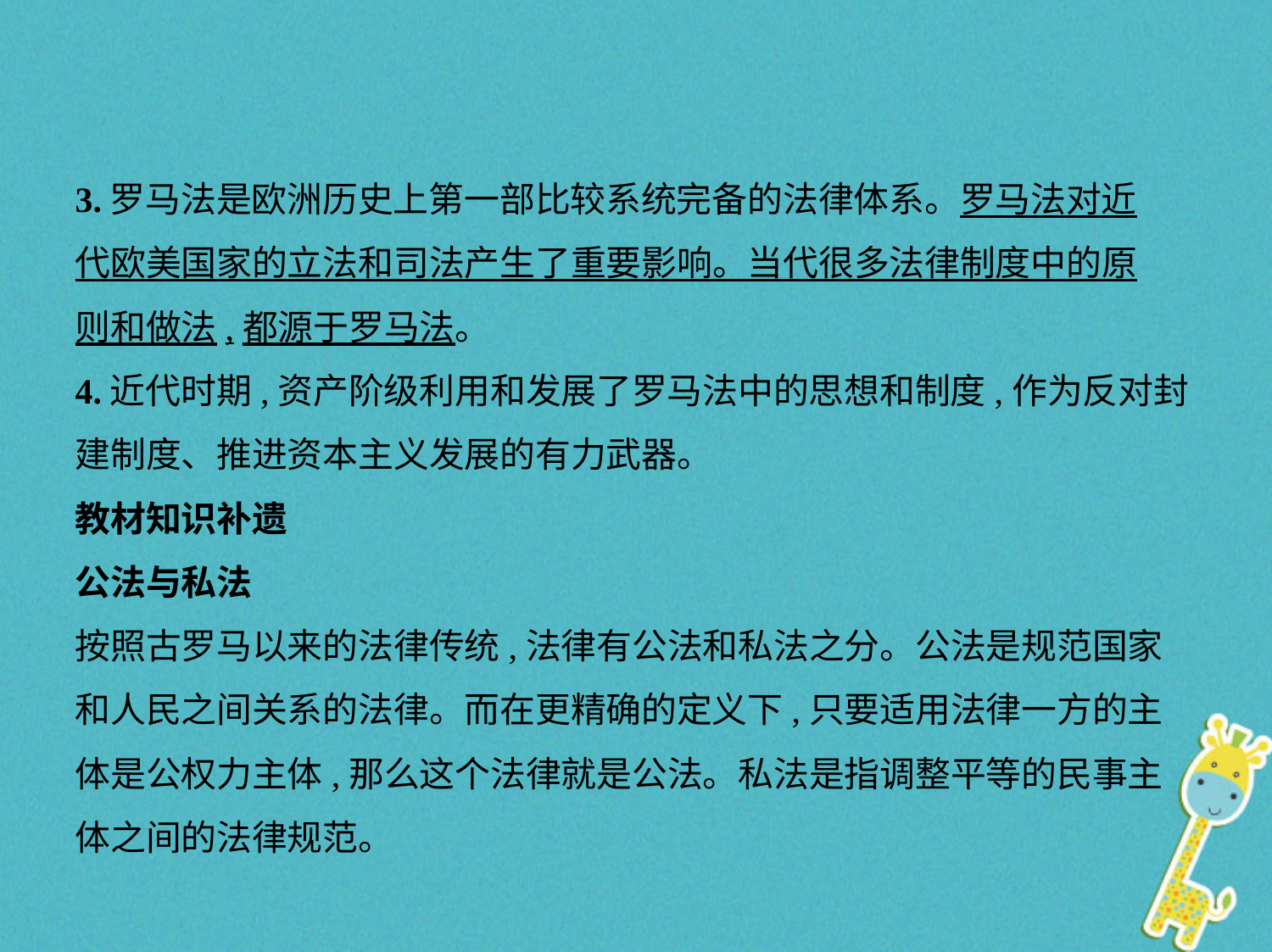

3.罗马法是欧洲历史上第一部比较系统完备的法律体系。罗马法对近
代欧美国家的立法和司法产生了重要影响。当代很多法律制度中的原
则和做法,都源于罗马法。
4.近代时期,资产阶级利用和发展了罗马法中的思想和制度,作为反对封
建制度、推进资本主义发展的有力武器。
教材知识补遗
公法与私法
按照古罗马以来的法律传统,法律有公法和私法之分。公法是规范国家
和人民之间关系的法律。而在更精确的定义下,只要适用法律一方的主
体是公权力主体,那么这个法律就是公法。私法是指调整平等的民事主
体之间的法律规范。